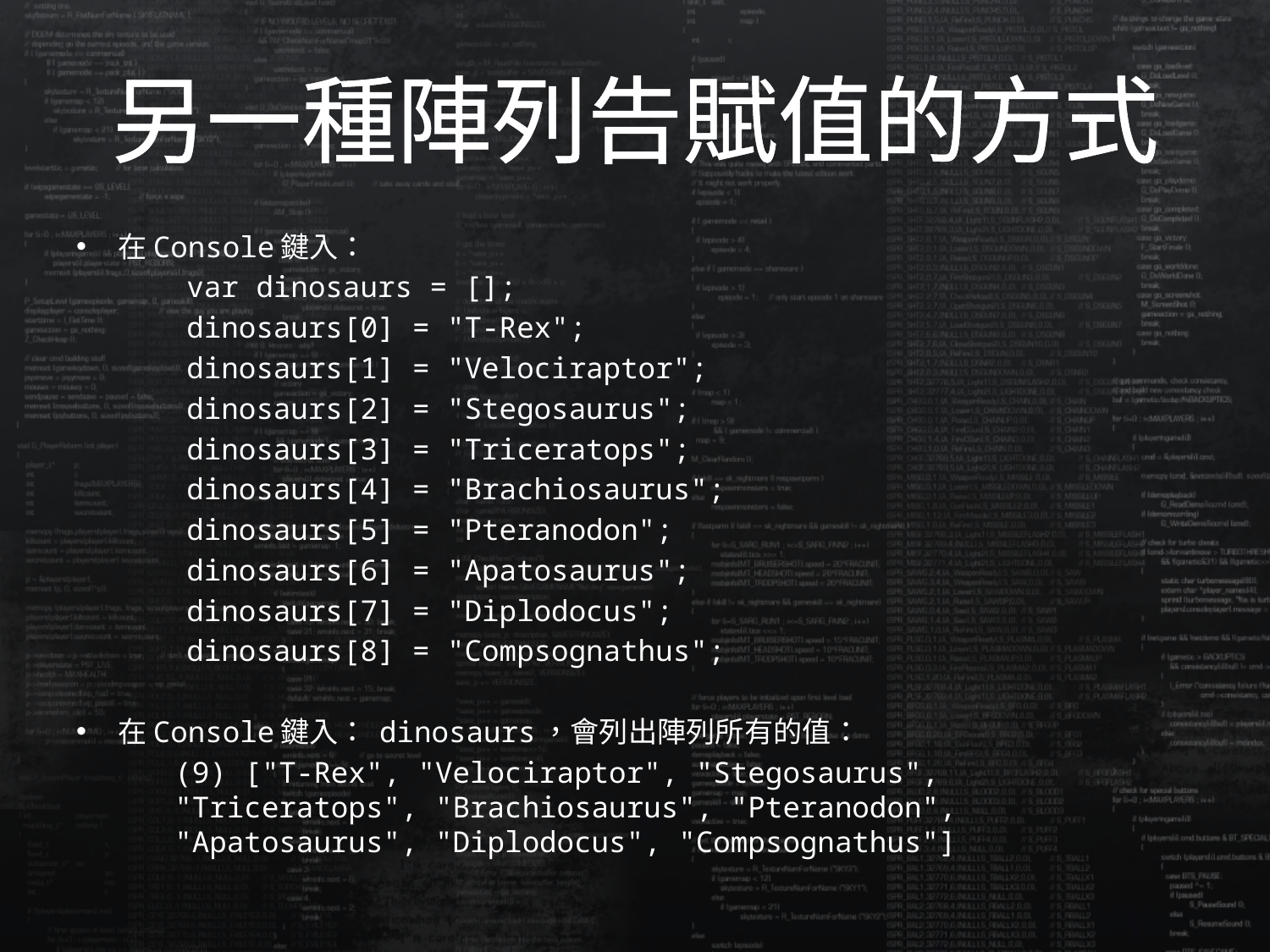

# 另一種陣列告賦值的方式
在Console鍵入：
var dinosaurs = [];
dinosaurs[0] = "T-Rex";
dinosaurs[1] = "Velociraptor";
dinosaurs[2] = "Stegosaurus";
dinosaurs[3] = "Triceratops";
dinosaurs[4] = "Brachiosaurus";
dinosaurs[5] = "Pteranodon";
dinosaurs[6] = "Apatosaurus";
dinosaurs[7] = "Diplodocus";
dinosaurs[8] = "Compsognathus";

在Console鍵入： dinosaurs，會列出陣列所有的值：
(9) ["T-Rex", "Velociraptor", "Stegosaurus", "Triceratops", "Brachiosaurus", "Pteranodon", "Apatosaurus", "Diplodocus", "Compsognathus"]